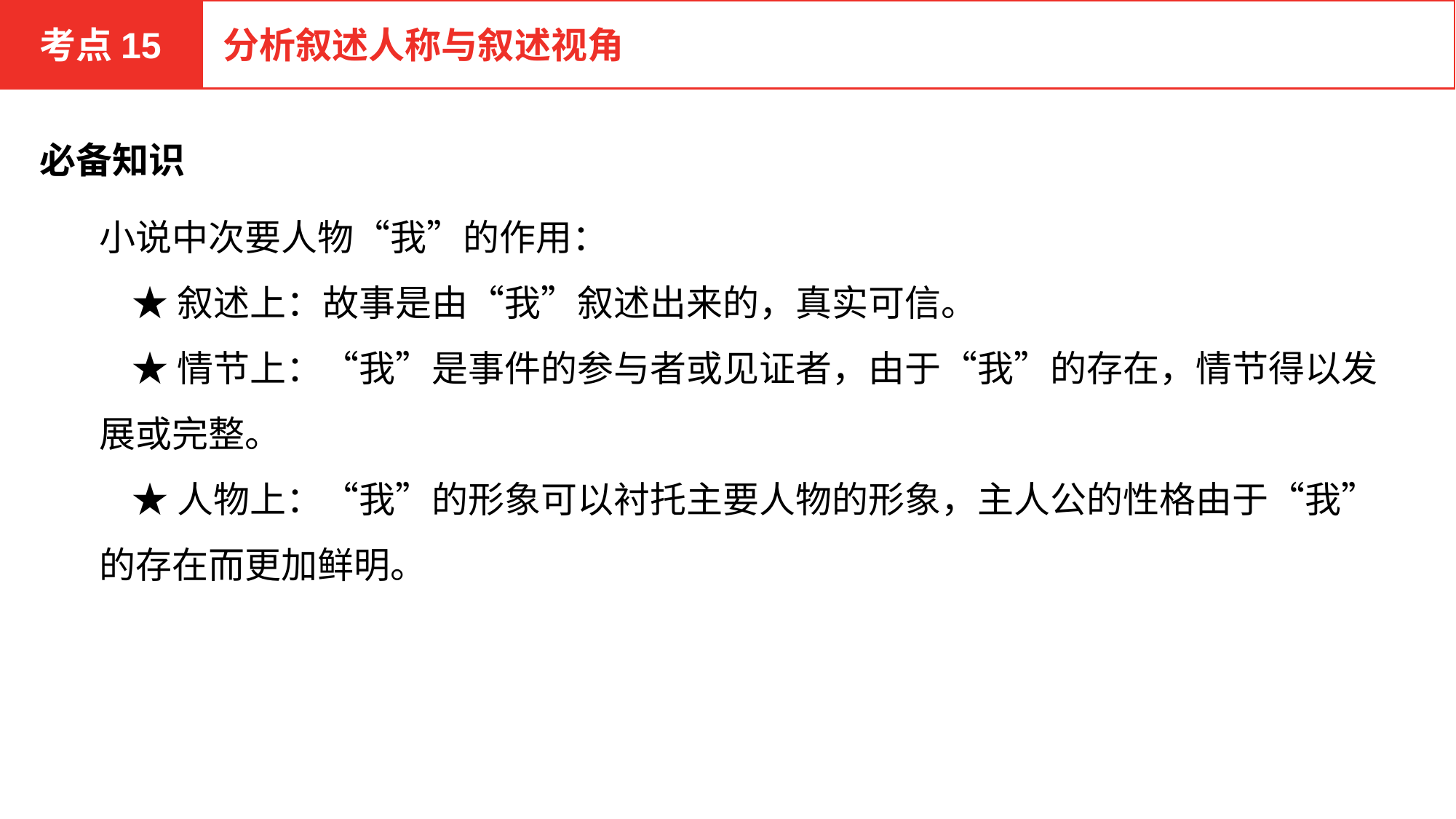

考点15
分析叙述人称与叙述视角
必备知识
小说中次要人物“我”的作用：
    ★叙述上：故事是由“我”叙述出来的，真实可信。
    ★情节上：“我”是事件的参与者或见证者，由于“我”的存在，情节得以发展或完整。
    ★人物上：“我”的形象可以衬托主要人物的形象，主人公的性格由于“我”的存在而更加鲜明。